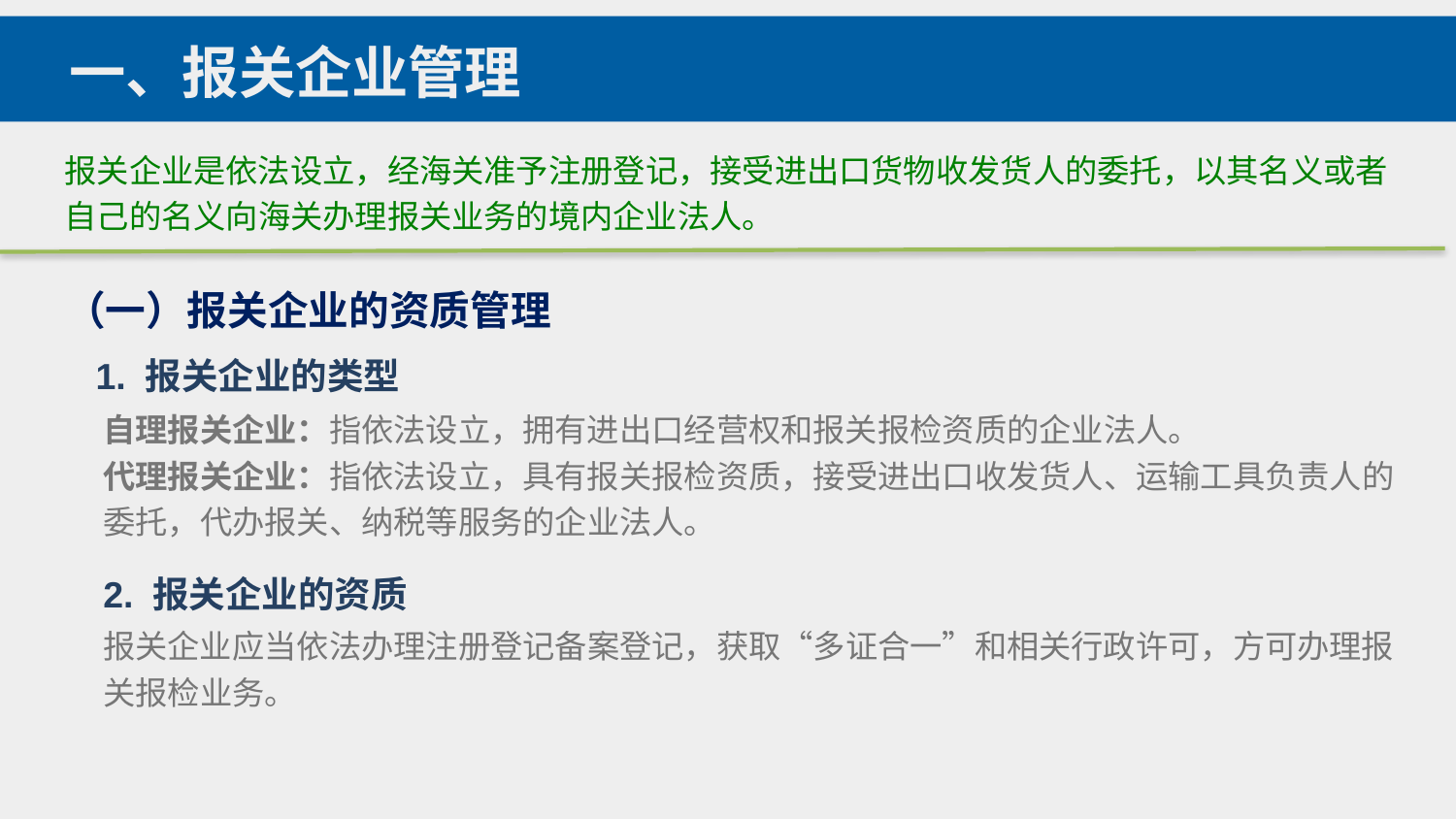

一、报关企业管理
报关企业是依法设立，经海关准予注册登记，接受进出口货物收发货人的委托，以其名义或者自己的名义向海关办理报关业务的境内企业法人。
（一）报关企业的资质管理
1. 报关企业的类型
自理报关企业：指依法设立，拥有进出口经营权和报关报检资质的企业法人。
代理报关企业：指依法设立，具有报关报检资质，接受进出口收发货人、运输工具负责人的委托，代办报关、纳税等服务的企业法人。
2. 报关企业的资质
报关企业应当依法办理注册登记备案登记，获取“多证合一”和相关行政许可，方可办理报关报检业务。